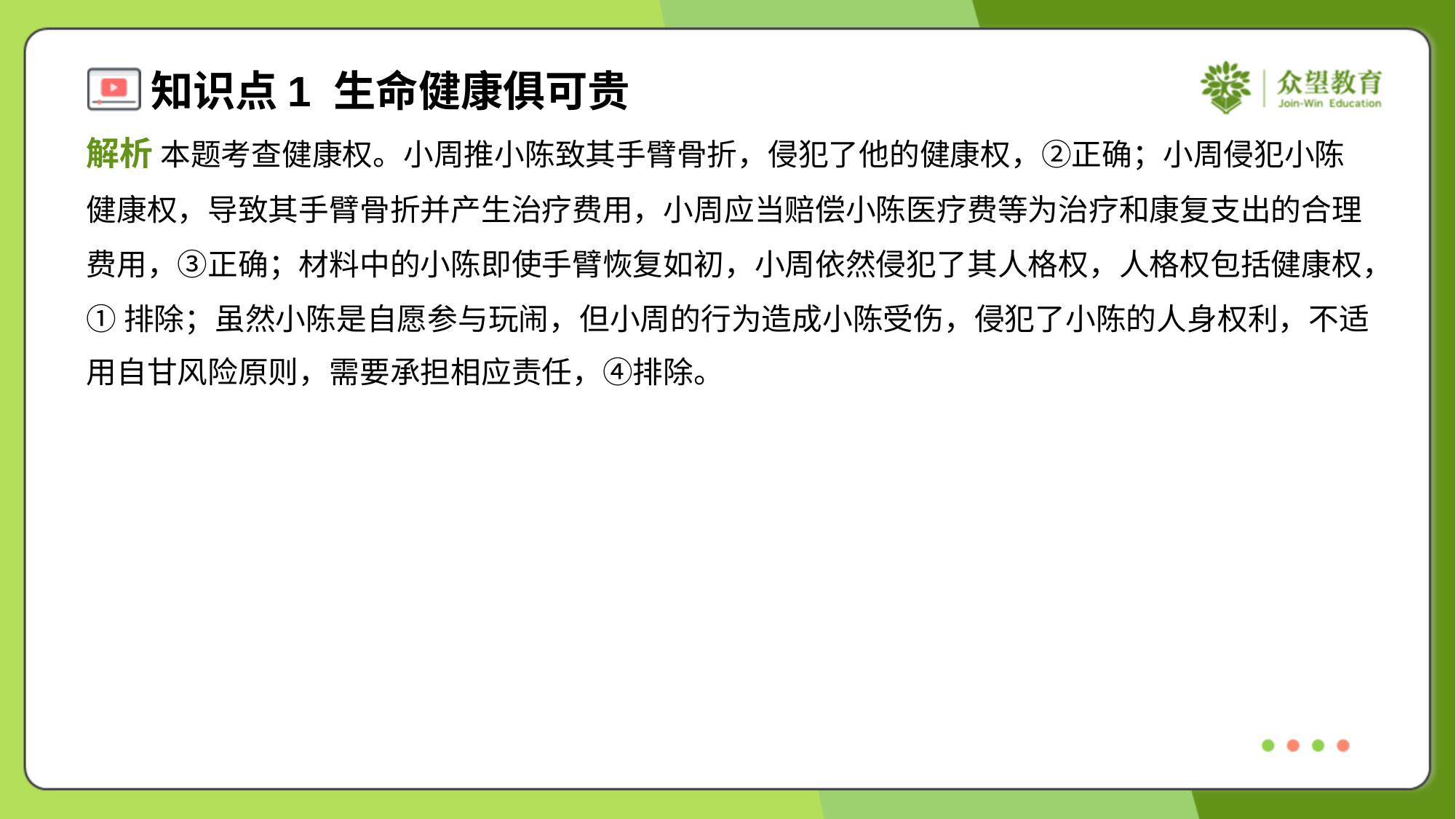

解析 本题考查健康权。小周推小陈致其手臂骨折，侵犯了他的健康权，②正确；小周侵犯小陈
健康权，导致其手臂骨折并产生治疗费用，小周应当赔偿小陈医疗费等为治疗和康复支出的合理
费用，③正确；材料中的小陈即使手臂恢复如初，小周依然侵犯了其人格权，人格权包括健康权，
①排除；虽然小陈是自愿参与玩闹，但小周的行为造成小陈受伤，侵犯了小陈的人身权利，不适
用自甘风险原则，需要承担相应责任，④排除。